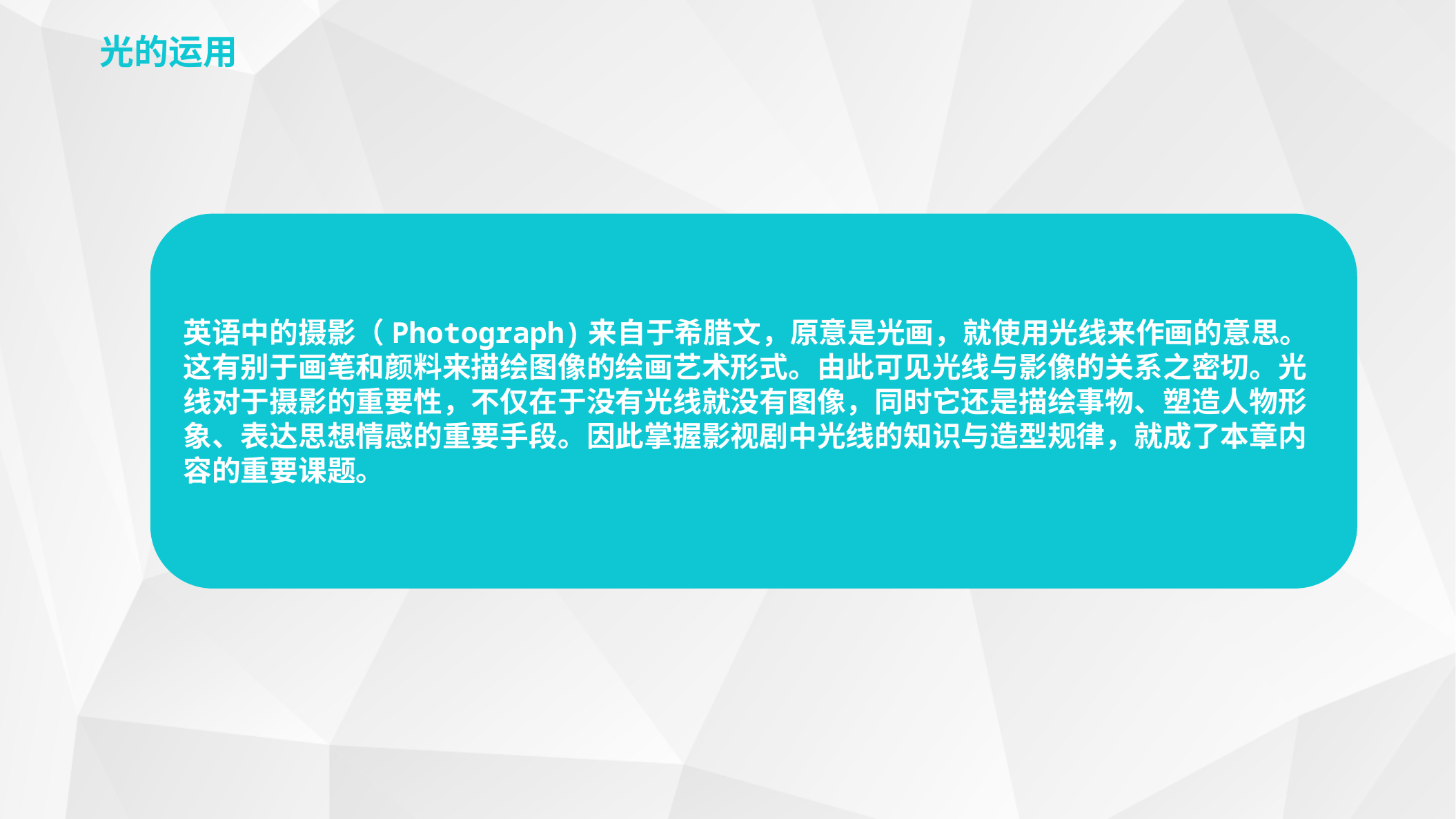

光的运用
英语中的摄影（Photograph)来自于希腊文，原意是光画，就使用光线来作画的意思。这有别于画笔和颜料来描绘图像的绘画艺术形式。由此可见光线与影像的关系之密切。光线对于摄影的重要性，不仅在于没有光线就没有图像，同时它还是描绘事物、塑造人物形象、表达思想情感的重要手段。因此掌握影视剧中光线的知识与造型规律，就成了本章内容的重要课题。